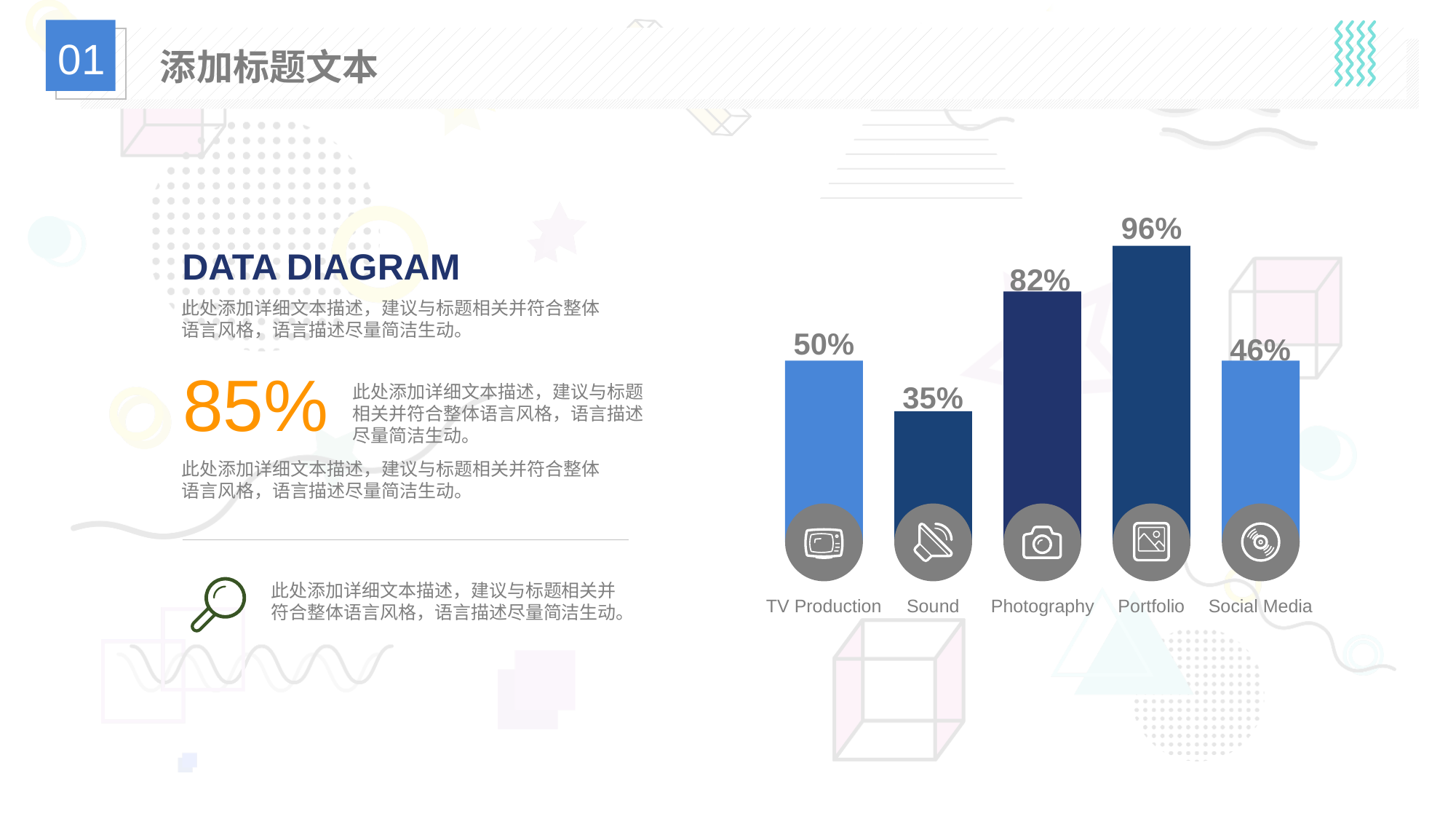

01
添加标题文本
96%
DATA DIAGRAM

82%
此处添加详细文本描述，建议与标题相关并符合整体语言风格，语言描述尽量简洁生动。

50%
46%
85%

35%
此处添加详细文本描述，建议与标题相关并符合整体语言风格，语言描述尽量简洁生动。

此处添加详细文本描述，建议与标题相关并符合整体语言风格，语言描述尽量简洁生动。

此处添加详细文本描述，建议与标题相关并符合整体语言风格，语言描述尽量简洁生动。

Social Media
Portfolio
TV Production
Sound
Photography